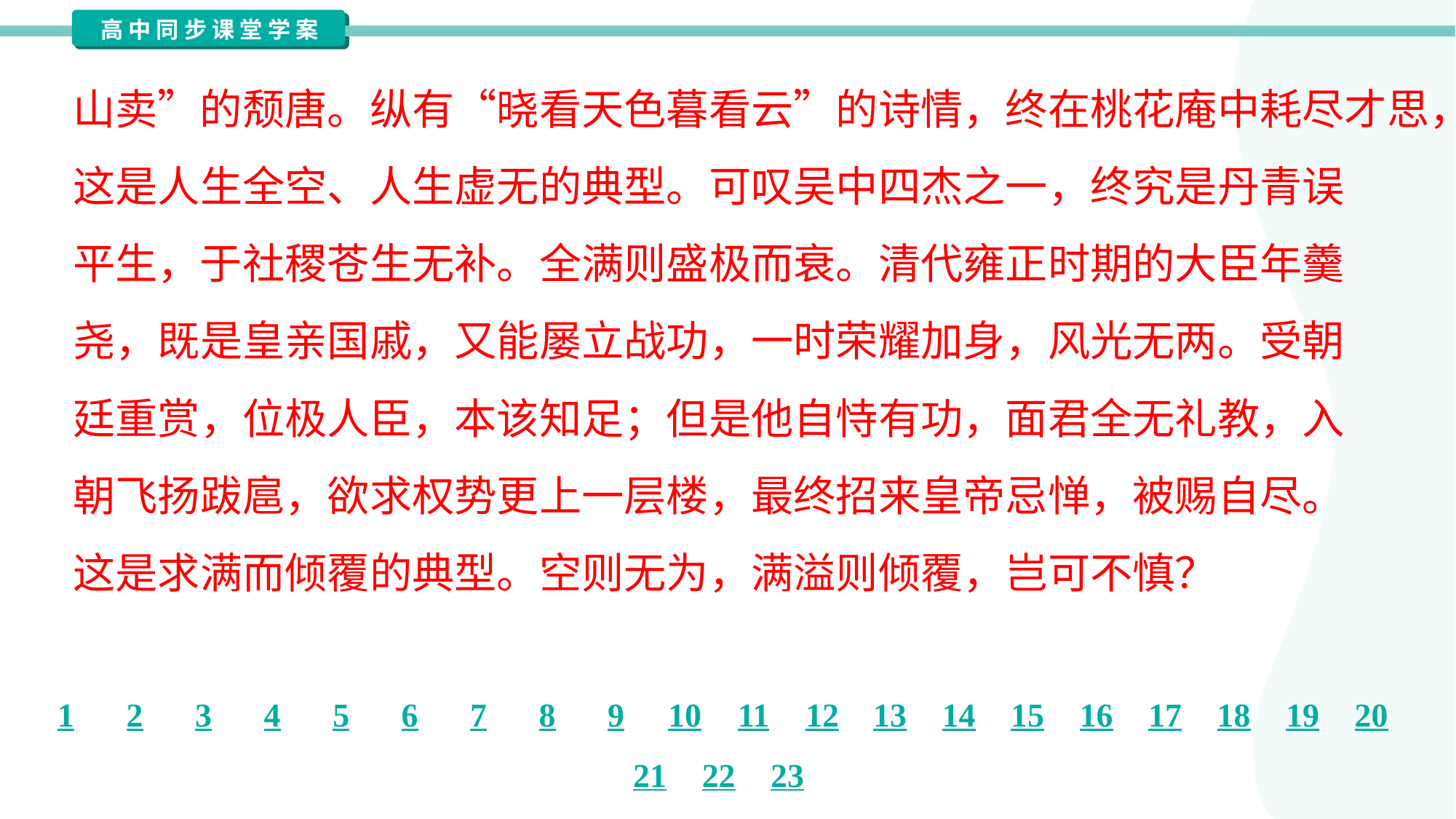

山卖”的颓唐。纵有“晓看天色暮看云”的诗情，终在桃花庵中耗尽才思，
这是人生全空、人生虚无的典型。可叹吴中四杰之一，终究是丹青误
平生，于社稷苍生无补。全满则盛极而衰。清代雍正时期的大臣年羹
尧，既是皇亲国戚，又能屡立战功，一时荣耀加身，风光无两。受朝
廷重赏，位极人臣，本该知足；但是他自恃有功，面君全无礼教，入
朝飞扬跋扈，欲求权势更上一层楼，最终招来皇帝忌惮，被赐自尽。
这是求满而倾覆的典型。空则无为，满溢则倾覆，岂可不慎？